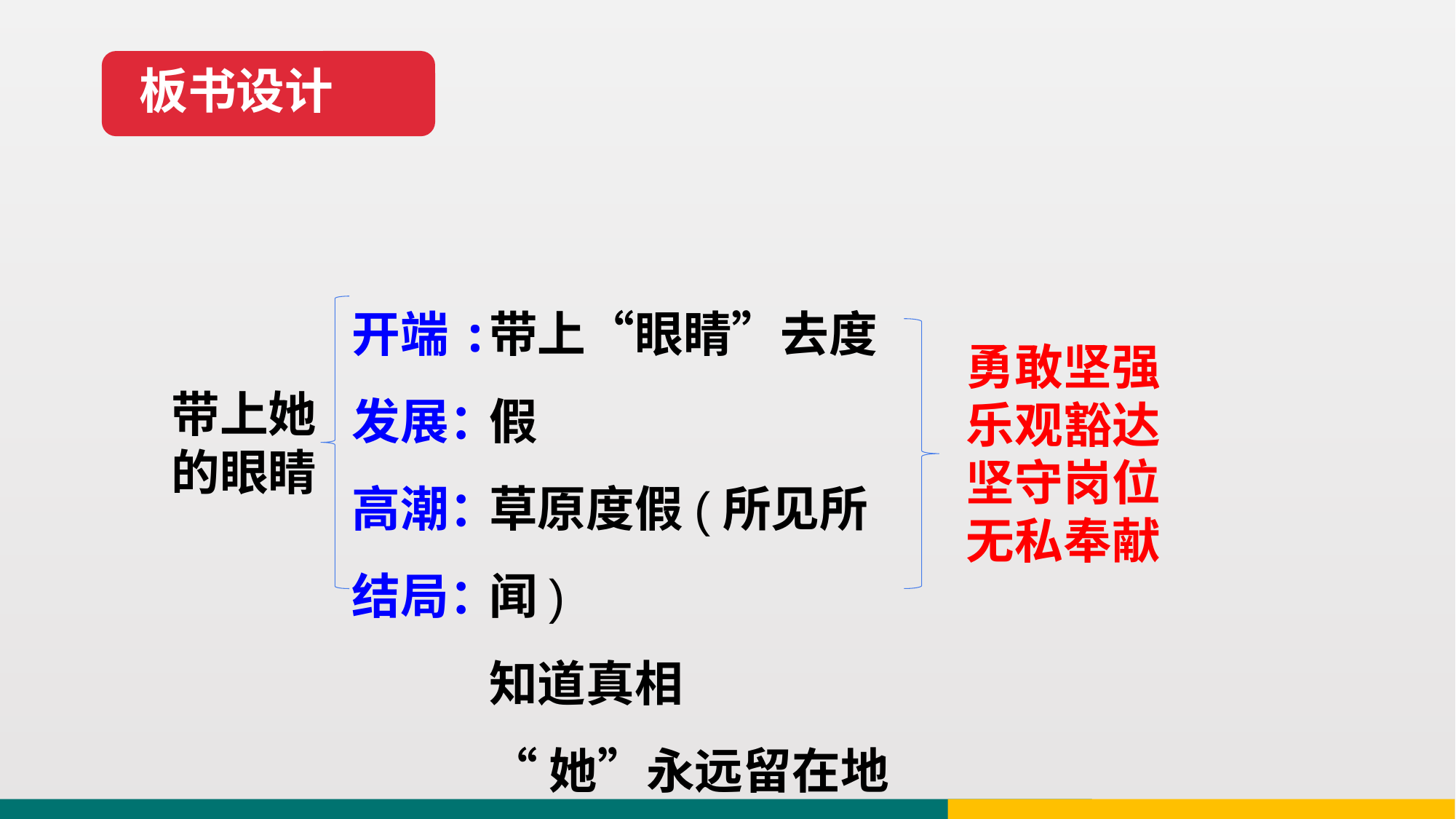

板书设计
带上“眼睛”去度假
草原度假(所见所闻)
知道真相
“她”永远留在地心
开端:
发展：
高潮：
结局：

勇敢坚强
乐观豁达
坚守岗位
无私奉献
带上她的眼睛